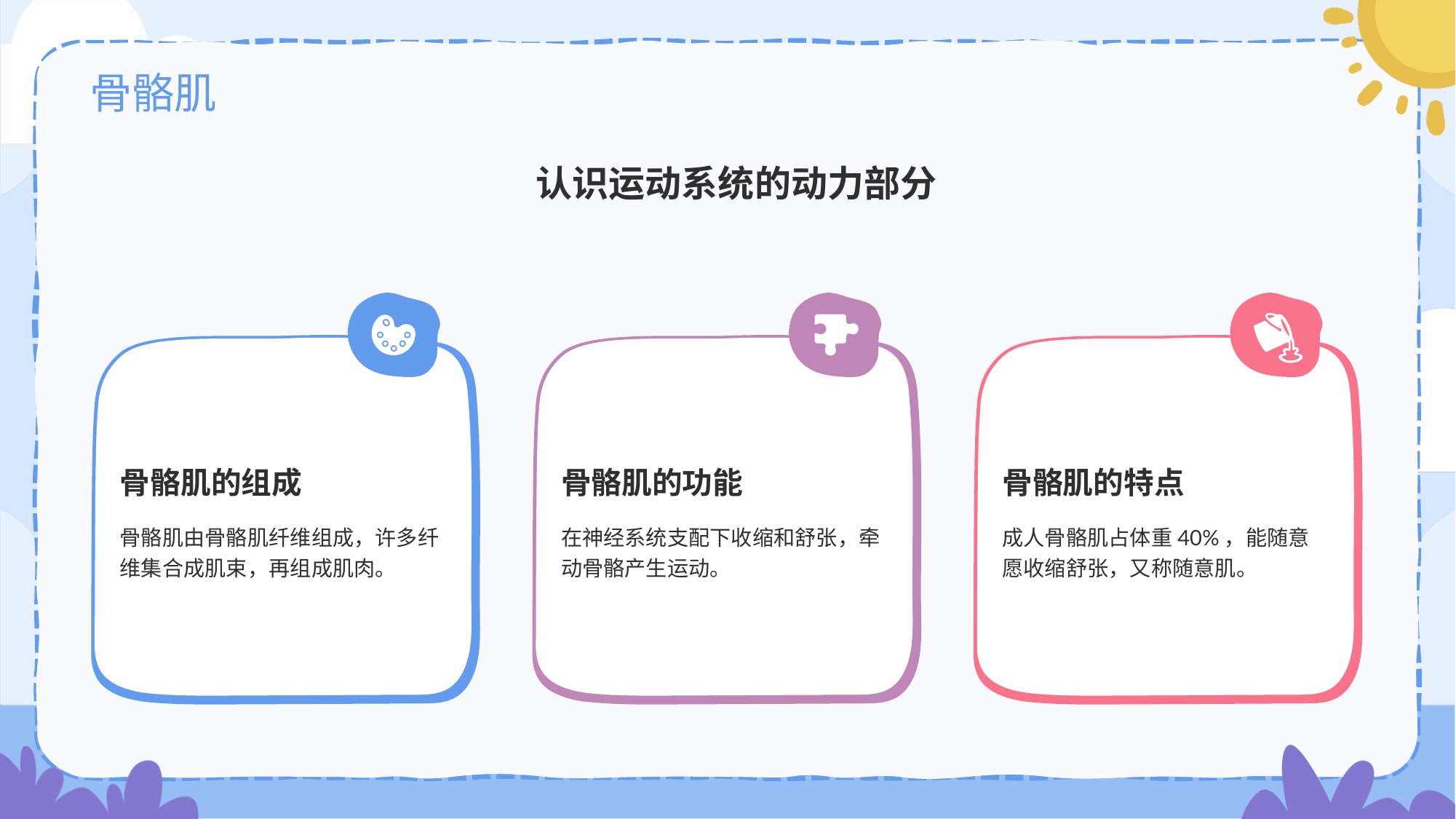

# 骨骼肌
认识运动系统的动力部分

骨骼肌的组成
骨骼肌由骨骼肌纤维组成，许多纤维集合成肌束，再组成肌肉。

骨骼肌的功能
在神经系统支配下收缩和舒张，牵动骨骼产生运动。

骨骼肌的特点
成人骨骼肌占体重40%，能随意愿收缩舒张，又称随意肌。